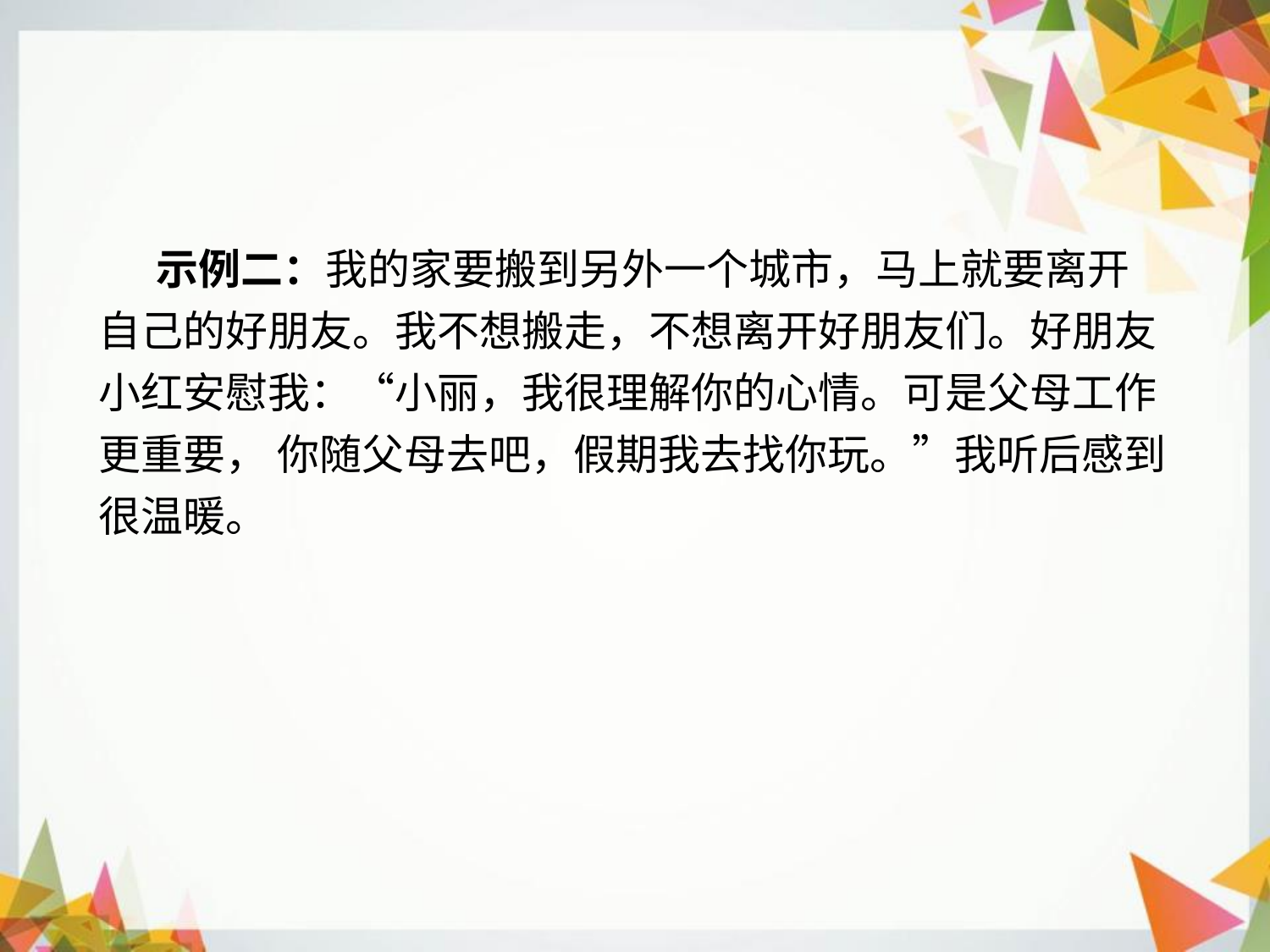

示例二：我的家要搬到另外一个城市，马上就要离开自己的好朋友。我不想搬走，不想离开好朋友们。好朋友小红安慰我：“小丽，我很理解你的心情。可是父母工作更重要， 你随父母去吧，假期我去找你玩。”我听后感到很温暖。